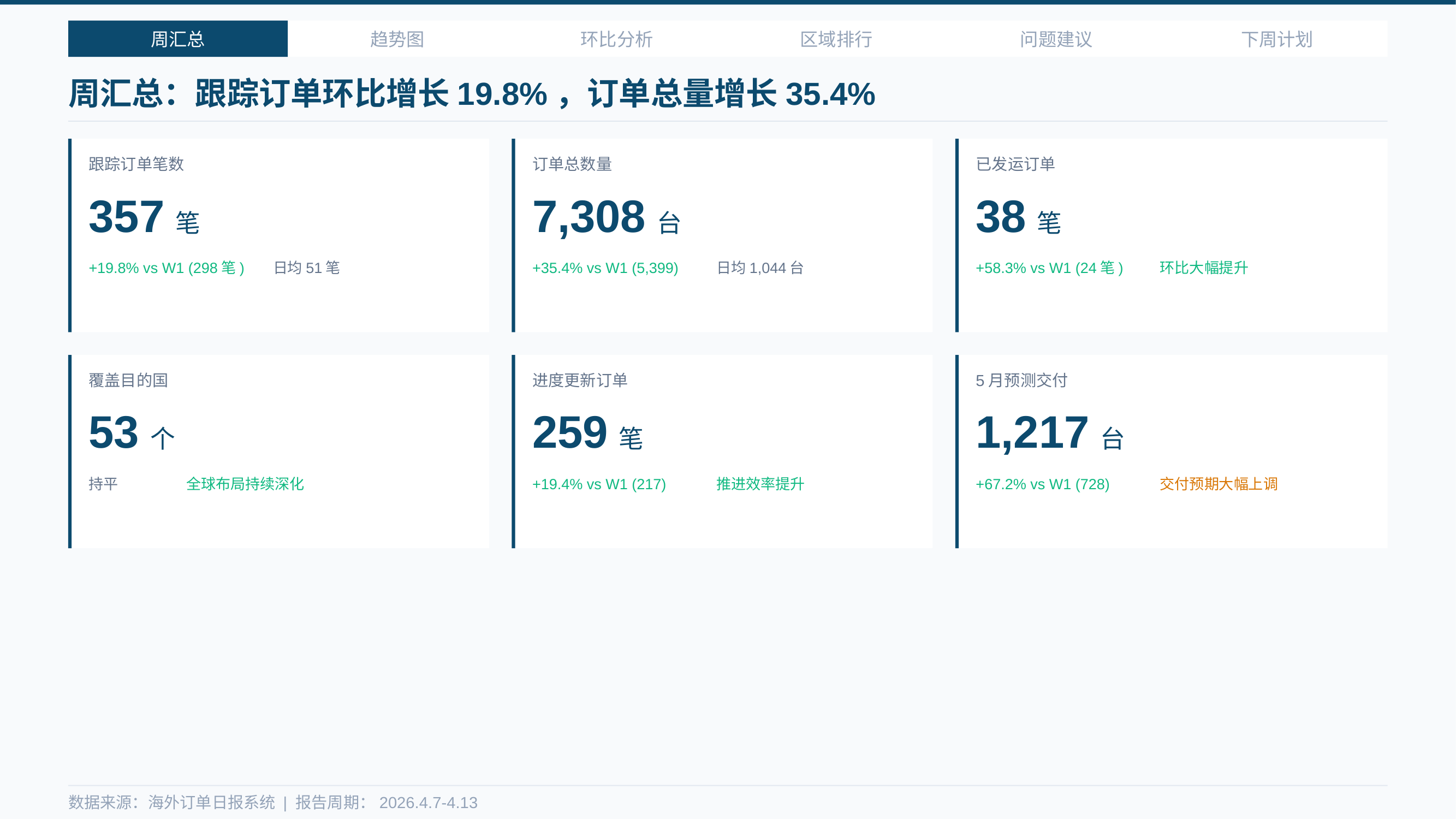

周汇总
趋势图
环比分析
区域排行
问题建议
下周计划
周汇总：跟踪订单环比增长19.8%，订单总量增长35.4%

跟踪订单笔数
订单总数量
已发运订单
357笔
7,308台
38笔
+19.8% vs W1 (298笔)
日均51笔
+35.4% vs W1 (5,399)
日均1,044台
+58.3% vs W1 (24笔)
环比大幅提升

覆盖目的国
进度更新订单
5月预测交付
53个
259笔
1,217台
持平
全球布局持续深化
+19.4% vs W1 (217)
推进效率提升
+67.2% vs W1 (728)
交付预期大幅上调

数据来源：海外订单日报系统 | 报告周期：2026.4.7-4.13